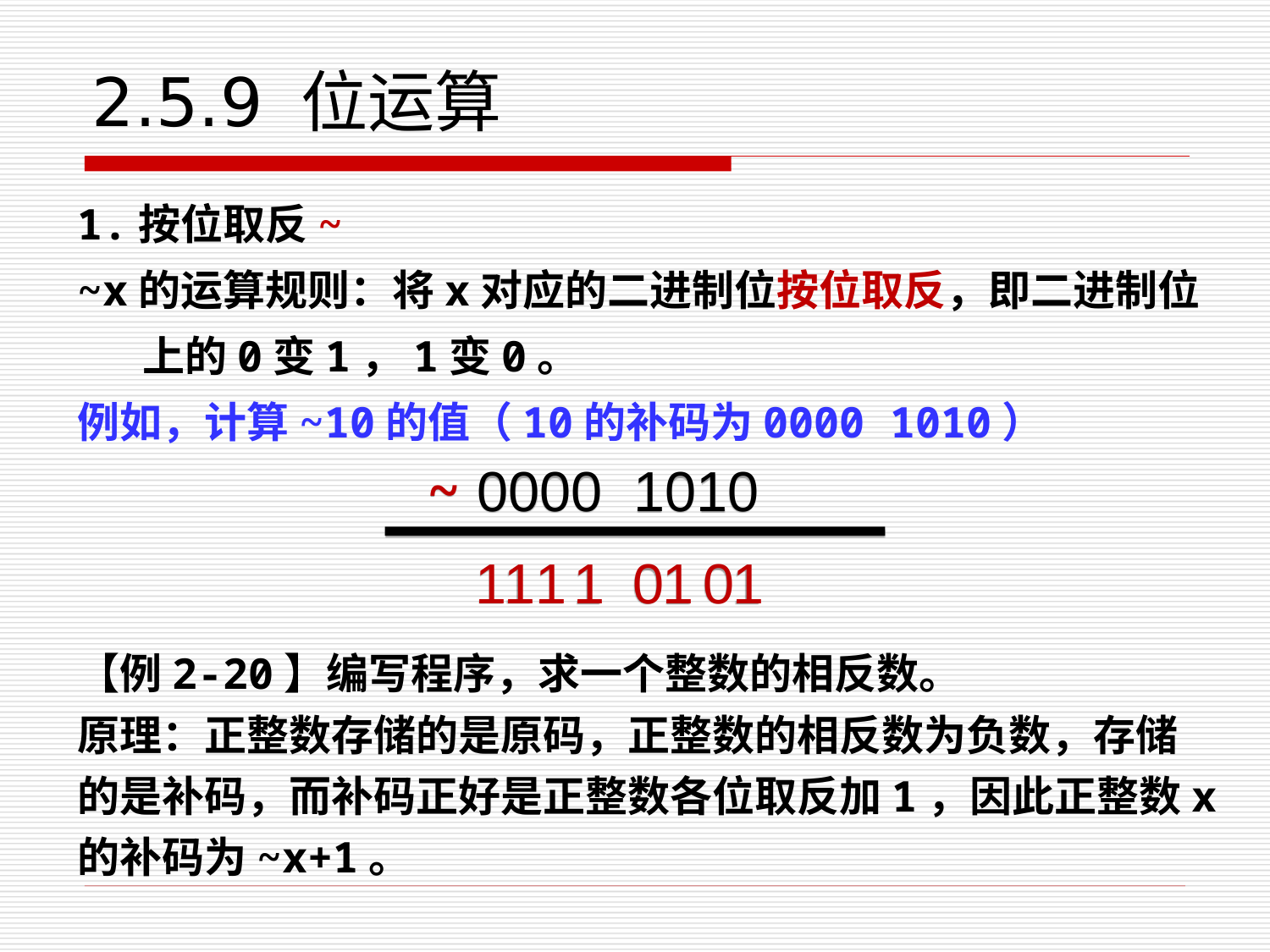

# 2.5.9 位运算
1.按位取反~
~x的运算规则：将x对应的二进制位按位取反，即二进制位上的0变1，1变0。
例如，计算~10的值（10的补码为0000 1010）
~ 0000  1010

1
1
1
0
1
0
1
1
【例2-20】编写程序，求一个整数的相反数。
原理：正整数存储的是原码，正整数的相反数为负数，存储的是补码，而补码正好是正整数各位取反加1，因此正整数x的补码为~x+1。